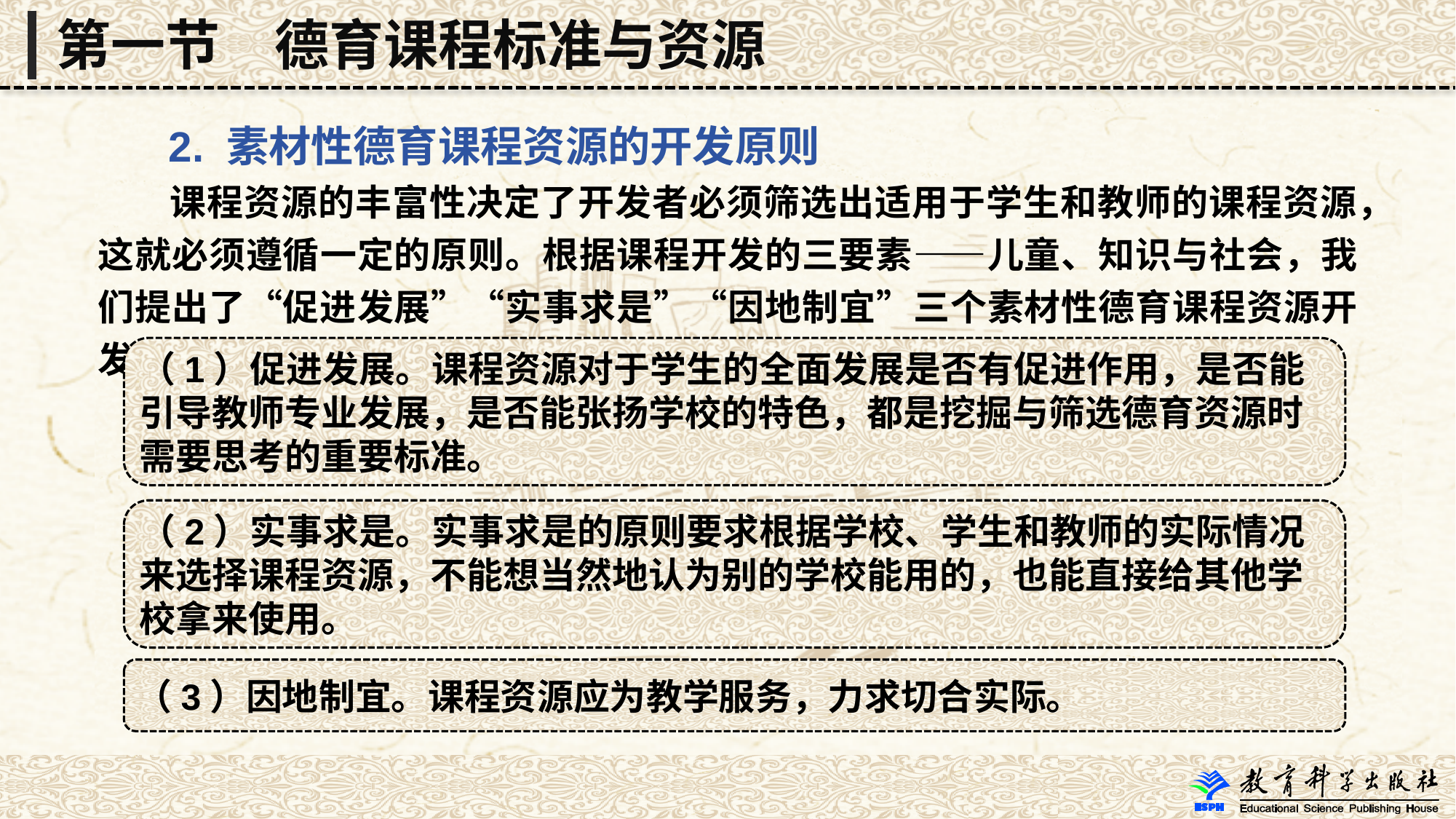

第一节　德育课程标准与资源
      2. 素材性德育课程资源的开发原则
       课程资源的丰富性决定了开发者必须筛选出适用于学生和教师的课程资源，这就必须遵循一定的原则。根据课程开发的三要素——儿童、知识与社会，我们提出了“促进发展”“实事求是”“因地制宜”三个素材性德育课程资源开发原则。
（1）促进发展。课程资源对于学生的全面发展是否有促进作用，是否能引导教师专业发展，是否能张扬学校的特色，都是挖掘与筛选德育资源时需要思考的重要标准。
（2）实事求是。实事求是的原则要求根据学校、学生和教师的实际情况来选择课程资源，不能想当然地认为别的学校能用的，也能直接给其他学校拿来使用。
（3）因地制宜。课程资源应为教学服务，力求切合实际。